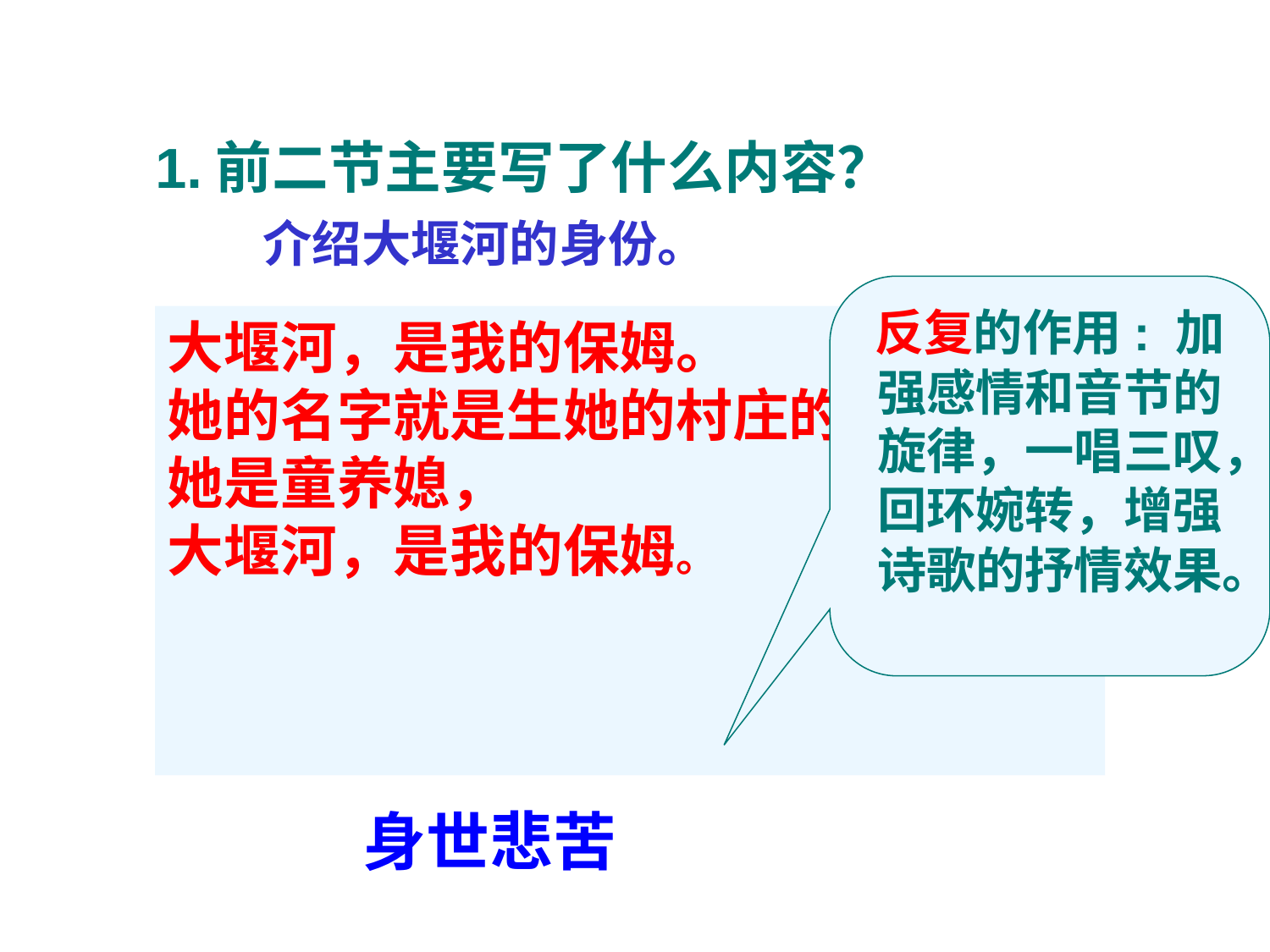

1.前二节主要写了什么内容？
介绍大堰河的身份。
反复的作用: 加强感情和音节的旋律，一唱三叹，回环婉转，增强诗歌的抒情效果。
大堰河，是我的保姆。
她的名字就是生她的村庄的名字，
她是童养媳，
大堰河，是我的保姆。

身世悲苦